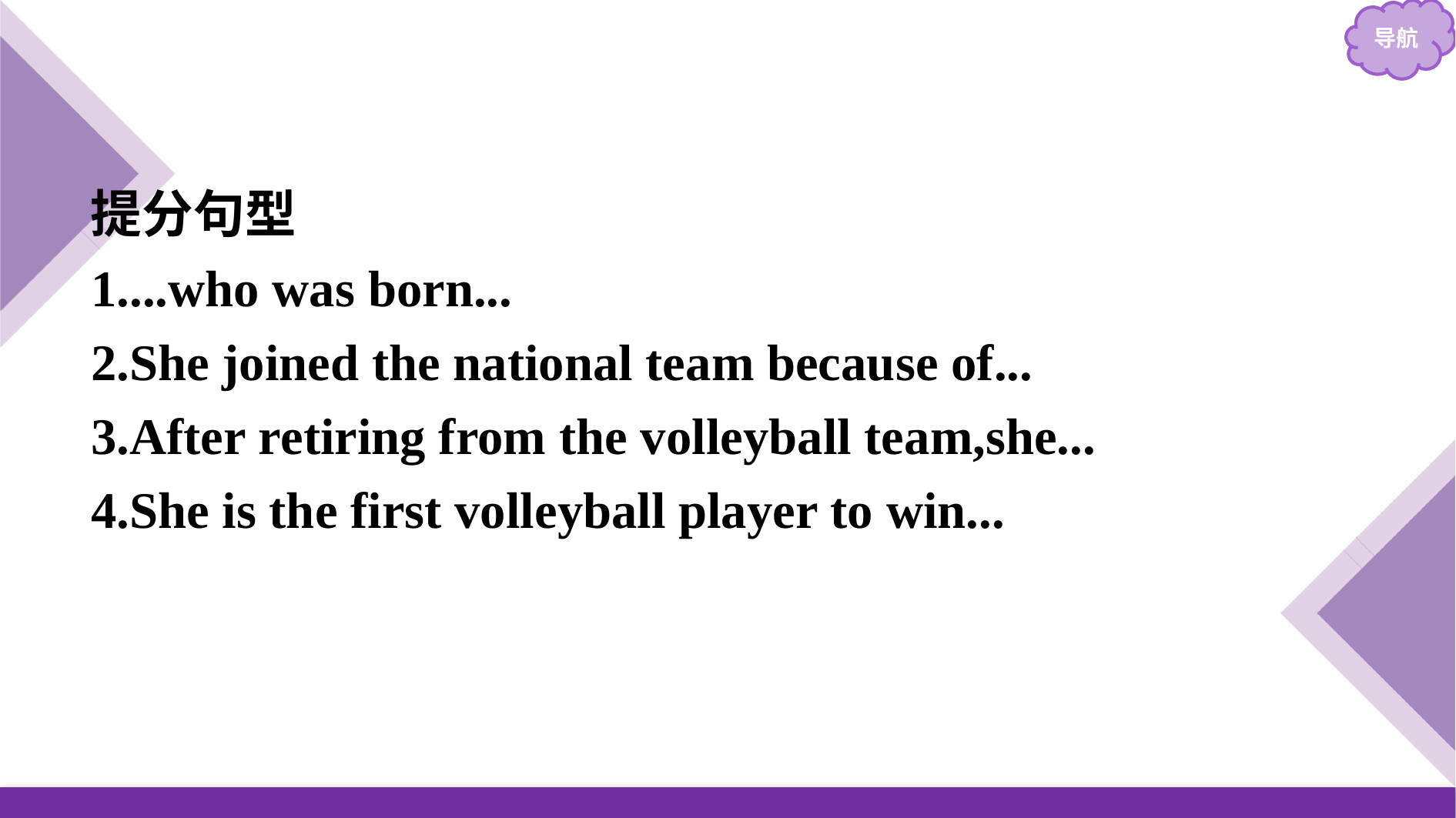

提分句型
1....who was born...
2.She joined the national team because of...
3.After retiring from the volleyball team,she...
4.She is the first volleyball player to win...